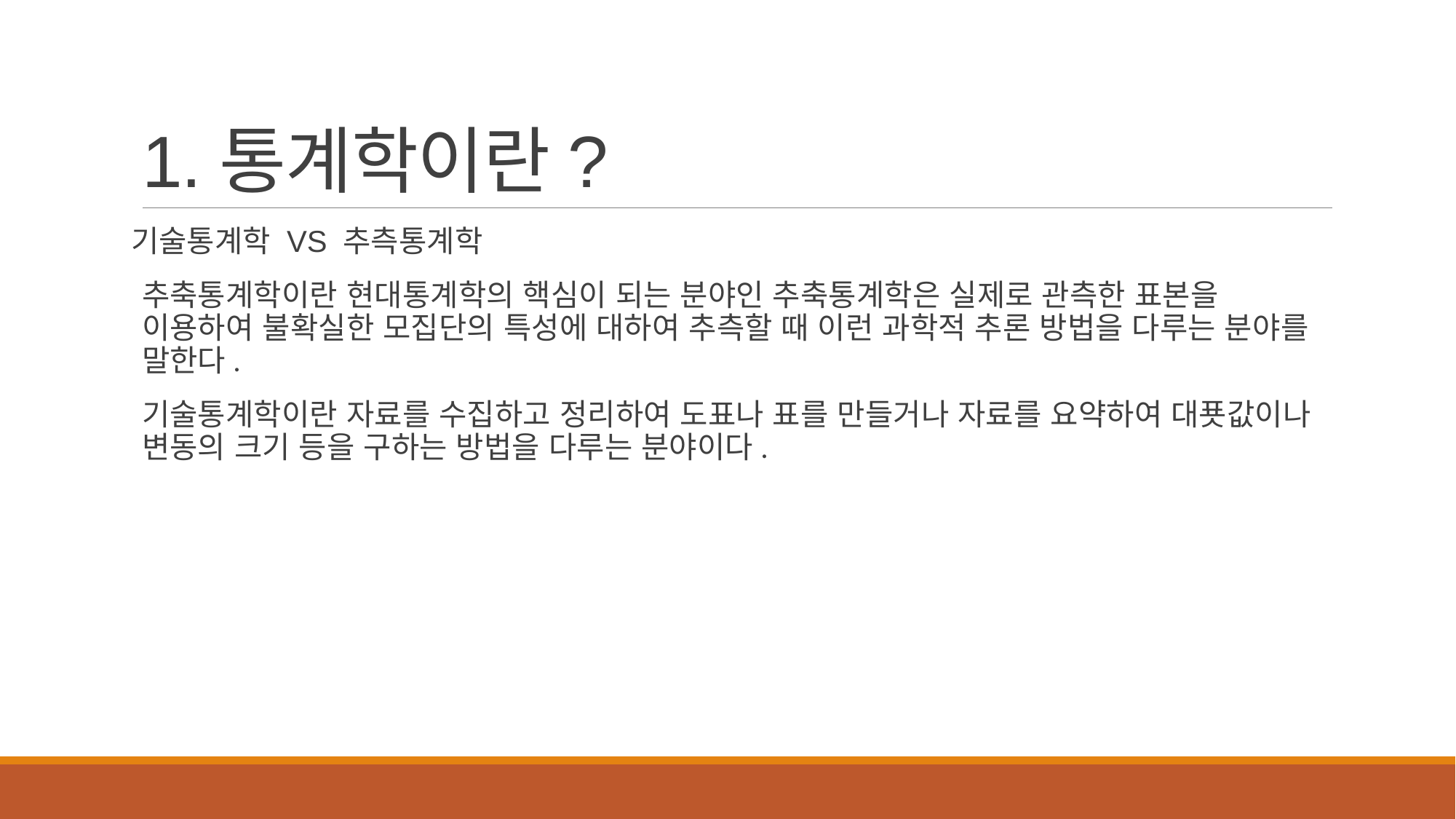

# 1.통계학이란?
기술통계학 VS 추측통계학
추축통계학이란 현대통계학의 핵심이 되는 분야인 추축통계학은 실제로 관측한 표본을 이용하여 불확실한 모집단의 특성에 대하여 추측할 때 이런 과학적 추론 방법을 다루는 분야를 말한다.
기술통계학이란 자료를 수집하고 정리하여 도표나 표를 만들거나 자료를 요약하여 대푯값이나 변동의 크기 등을 구하는 방법을 다루는 분야이다.